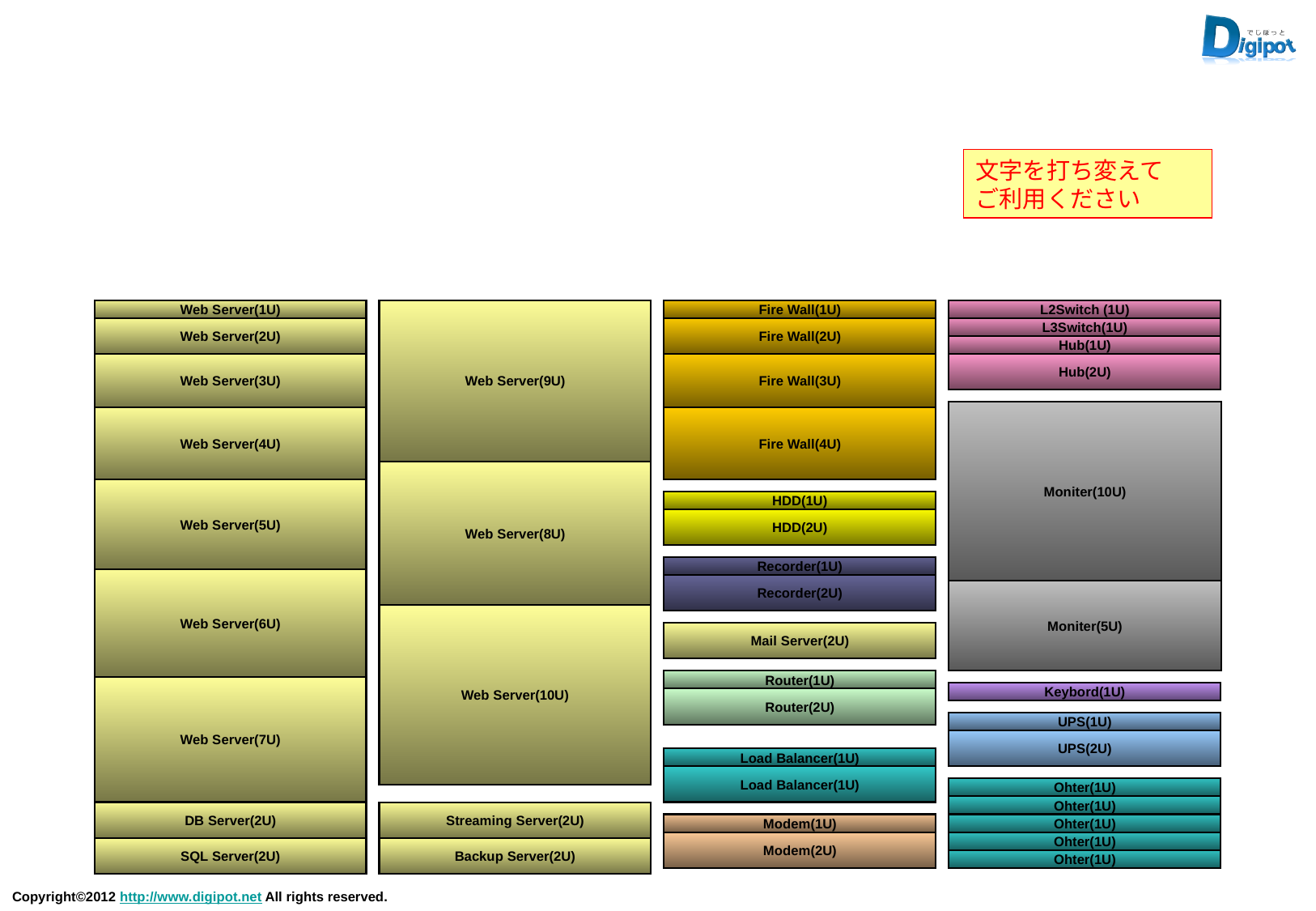

文字を打ち変えて
ご利用ください
Web Server(1U)
Web Server(9U)
Fire Wall(1U)
L2Switch (1U)
Web Server(2U)
Fire Wall(2U)
L3Switch(1U)
Hub(1U)
Web Server(3U)
Fire Wall(3U)
Hub(2U)
Moniter(10U)
Web Server(4U)
Fire Wall(4U)
Web Server(8U)
Web Server(5U)
HDD(1U)
HDD(2U)
Recorder(1U)
Web Server(6U)
Recorder(2U)
Moniter(5U)
Web Server(10U)
Mail Server(2U)
Router(1U)
Web Server(7U)
Keybord(1U)
Router(2U)
UPS(1U)
UPS(2U)
Load Balancer(1U)
Load Balancer(1U)
Ohter(1U)
Ohter(1U)
DB Server(2U)
Streaming Server(2U)
Modem(1U)
Ohter(1U)
Modem(2U)
Ohter(1U)
SQL Server(2U)
Backup Server(2U)
Ohter(1U)